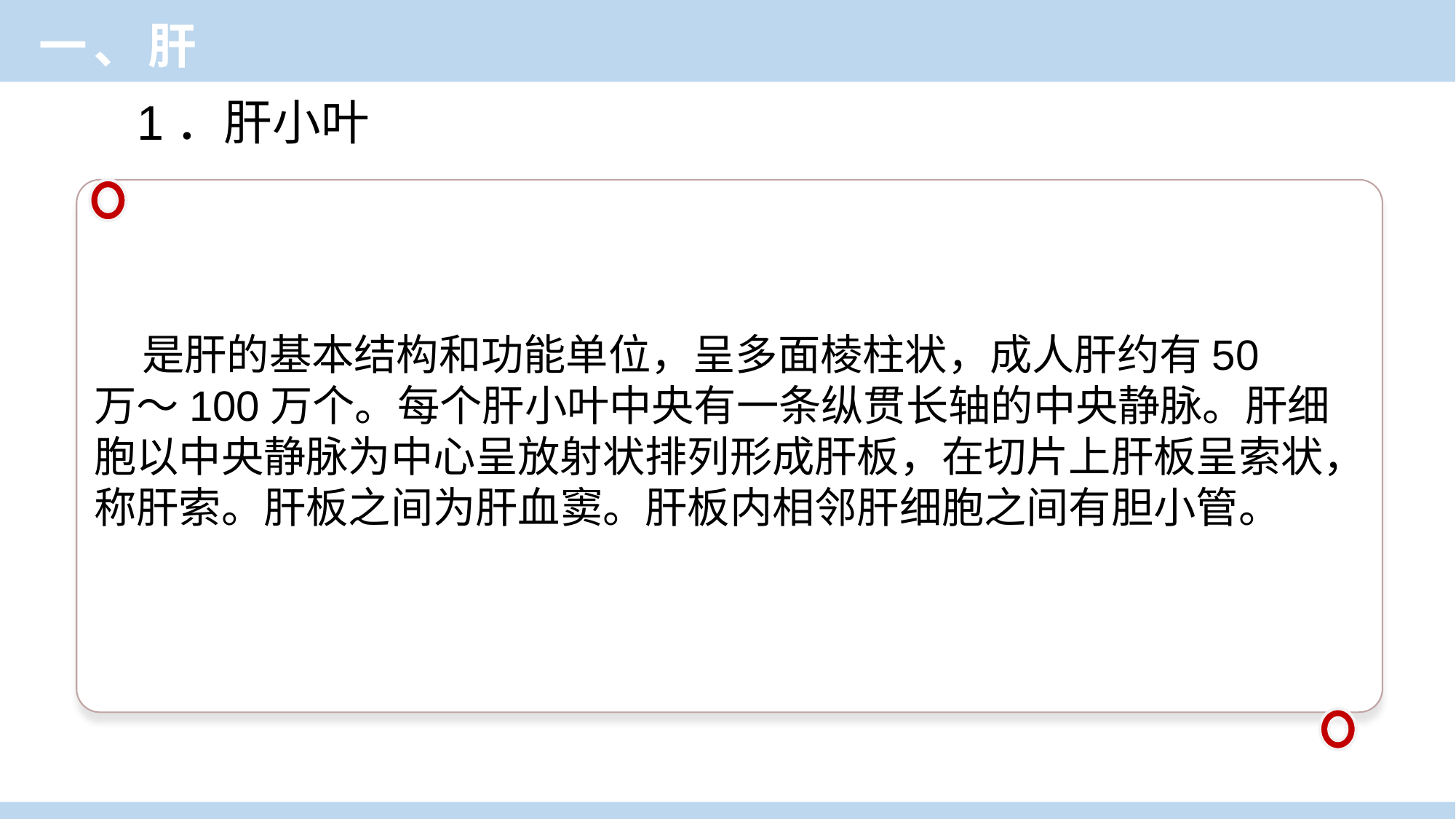

一、肝
1．肝小叶
    是肝的基本结构和功能单位，呈多面棱柱状，成人肝约有50
万～100万个。每个肝小叶中央有一条纵贯长轴的中央静脉。肝细胞以中央静脉为中心呈放射状排列形成肝板，在切片上肝板呈索状，称肝索。肝板之间为肝血窦。肝板内相邻肝细胞之间有胆小管。